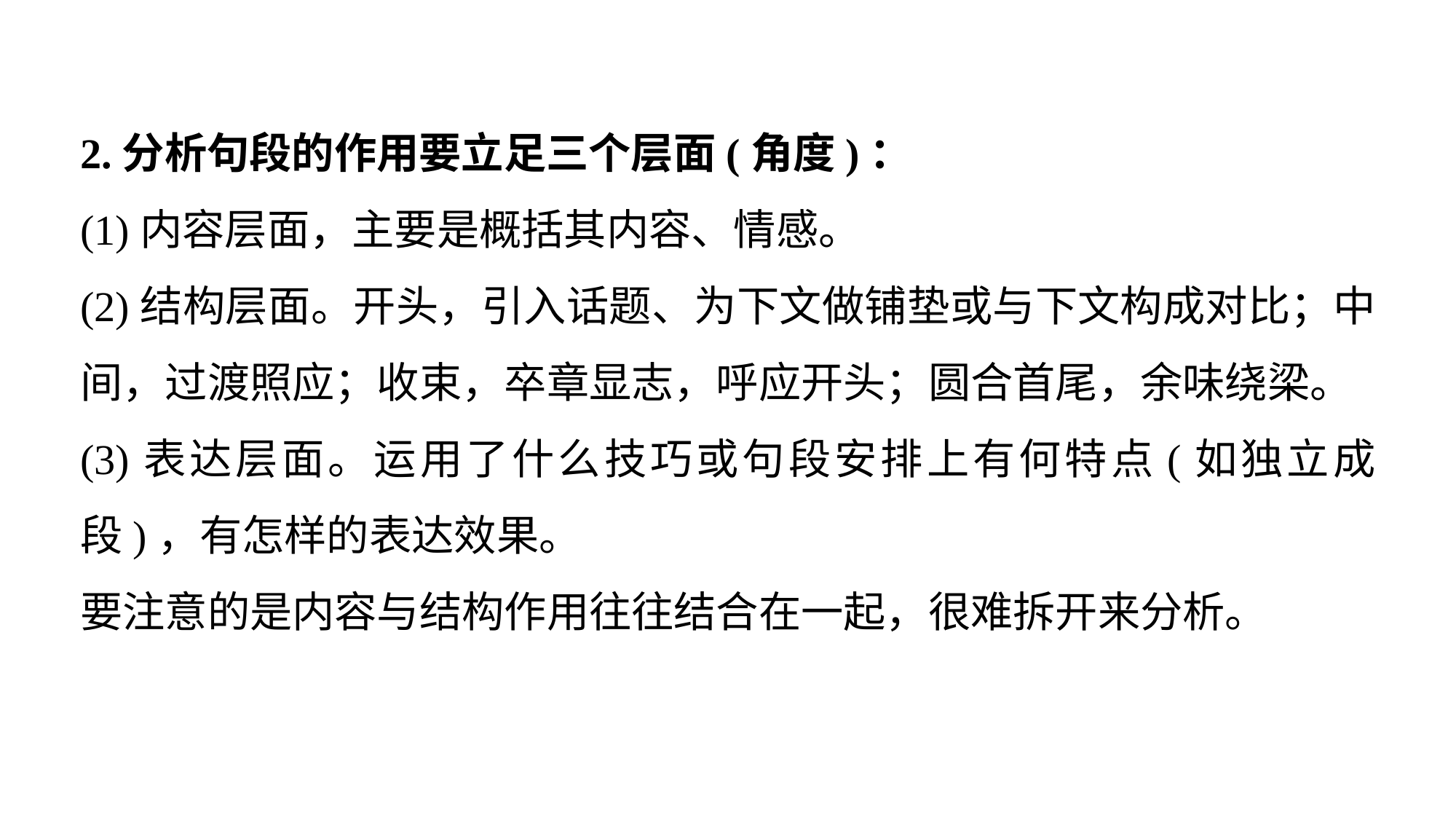

2.分析句段的作用要立足三个层面(角度)：
(1)内容层面，主要是概括其内容、情感。
(2)结构层面。开头，引入话题、为下文做铺垫或与下文构成对比；中间，过渡照应；收束，卒章显志，呼应开头；圆合首尾，余味绕梁。
(3)表达层面。运用了什么技巧或句段安排上有何特点(如独立成段)，有怎样的表达效果。
要注意的是内容与结构作用往往结合在一起，很难拆开来分析。